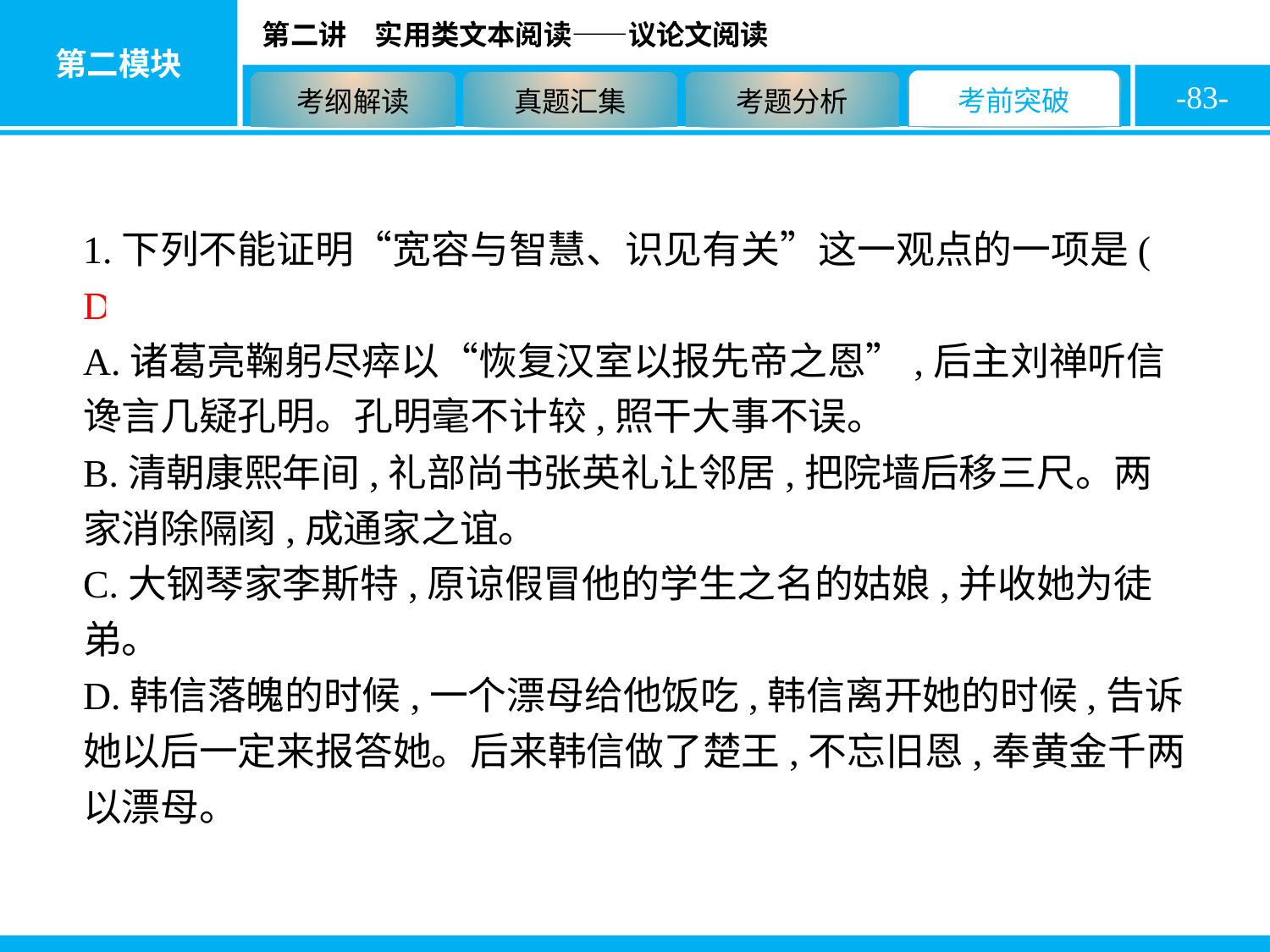

-83-
1.下列不能证明“宽容与智慧、识见有关”这一观点的一项是(    D    )
A.诸葛亮鞠躬尽瘁以“恢复汉室以报先帝之恩”,后主刘禅听信谗言几疑孔明。孔明毫不计较,照干大事不误。
B.清朝康熙年间,礼部尚书张英礼让邻居,把院墙后移三尺。两家消除隔阂,成通家之谊。
C.大钢琴家李斯特,原谅假冒他的学生之名的姑娘,并收她为徒弟。
D.韩信落魄的时候,一个漂母给他饭吃,韩信离开她的时候,告诉她以后一定来报答她。后来韩信做了楚王,不忘旧恩,奉黄金千两以漂母。